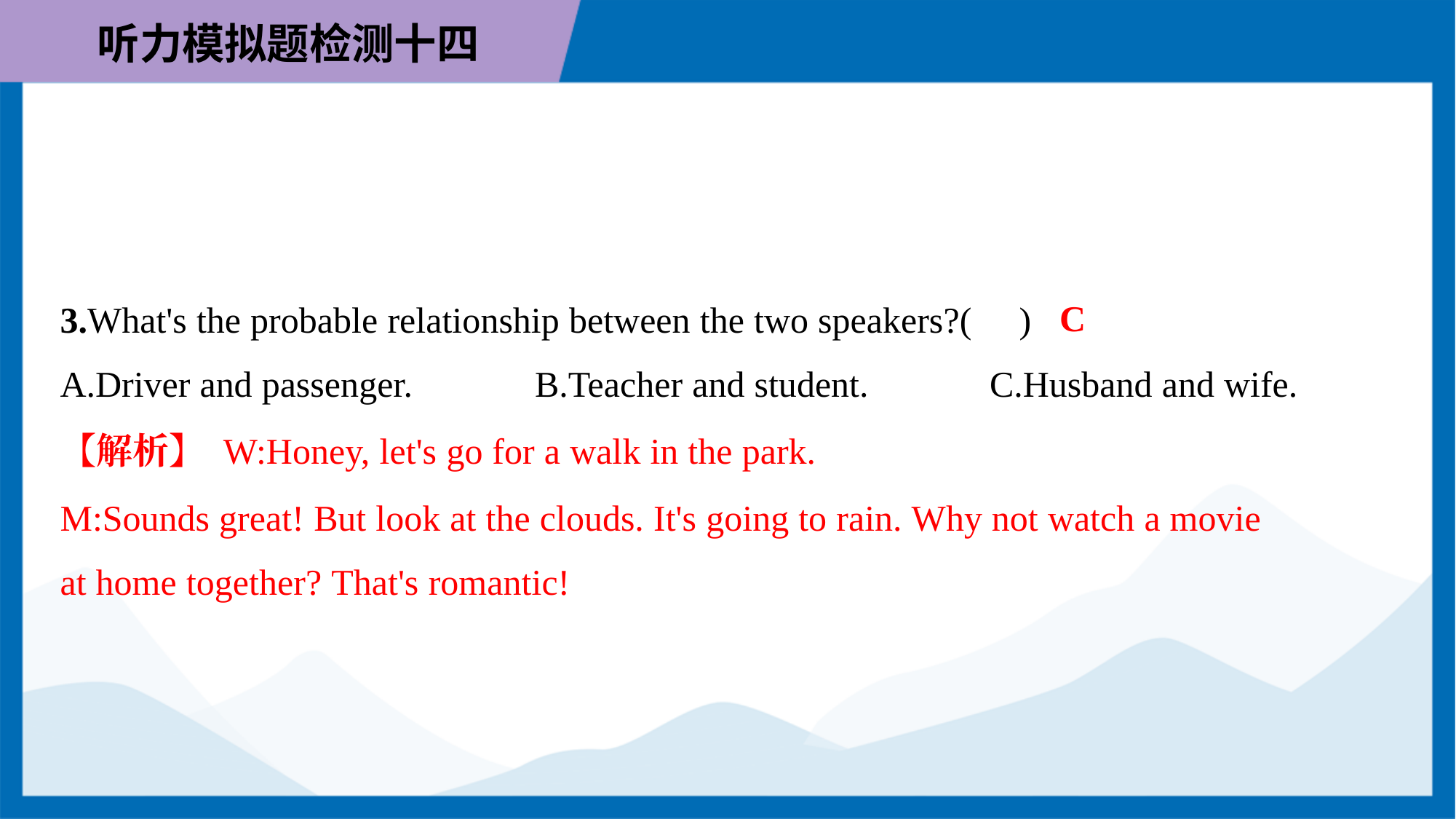

C
3.What's the probable relationship between the two speakers?(     )
A.Driver and passenger.	B.Teacher and student.	C.Husband and wife.
【解析】 W:Honey, let's go for a walk in the park.
M:Sounds great! But look at the clouds. It's going to rain. Why not watch a movie
at home together? That's romantic!